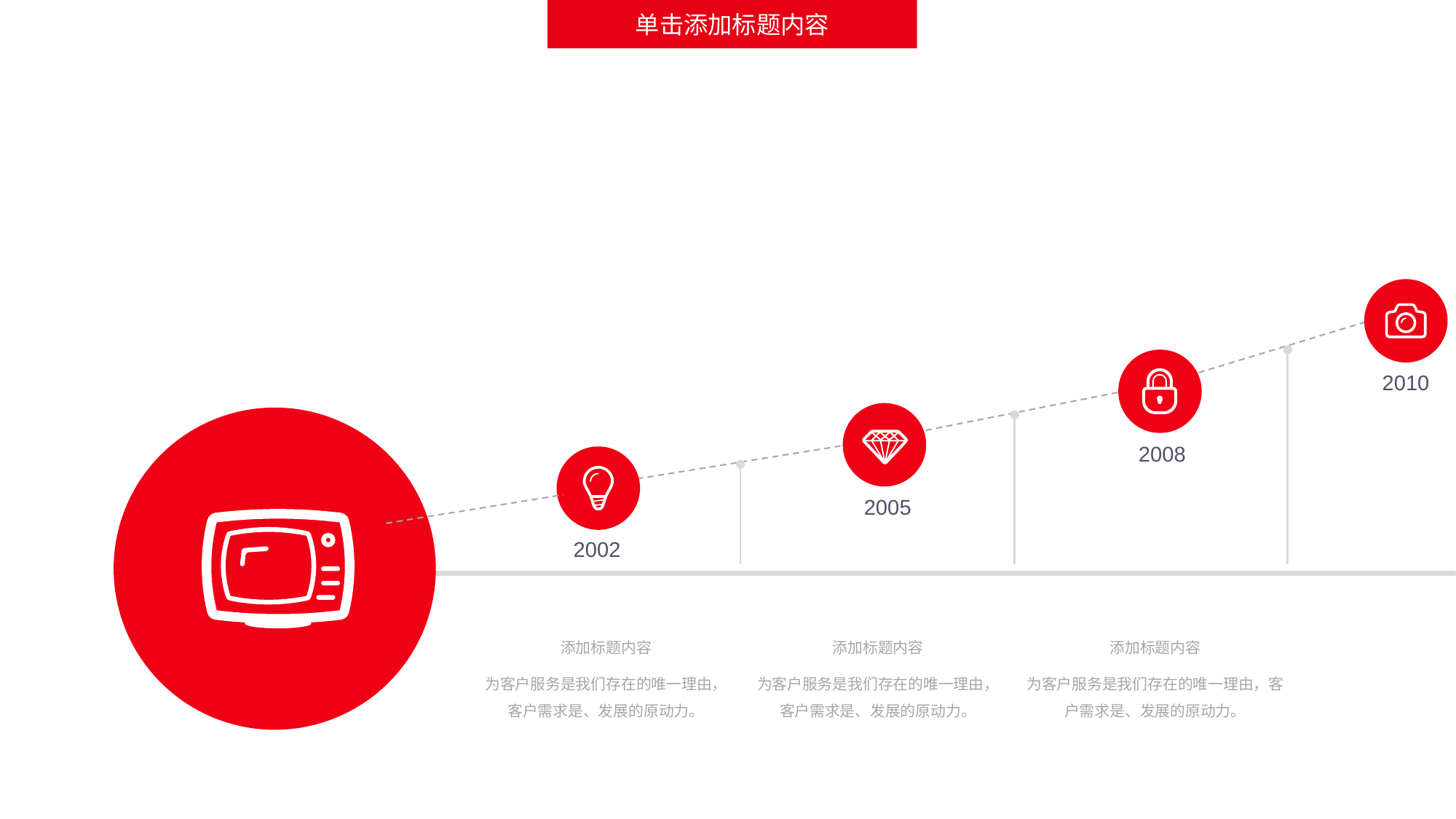

单击添加标题内容

2010

2008

2005

2002
添加标题内容
为客户服务是我们存在的唯一理由，客户需求是、发展的原动力。
添加标题内容
为客户服务是我们存在的唯一理由，客户需求是、发展的原动力。
添加标题内容
为客户服务是我们存在的唯一理由，客户需求是、发展的原动力。